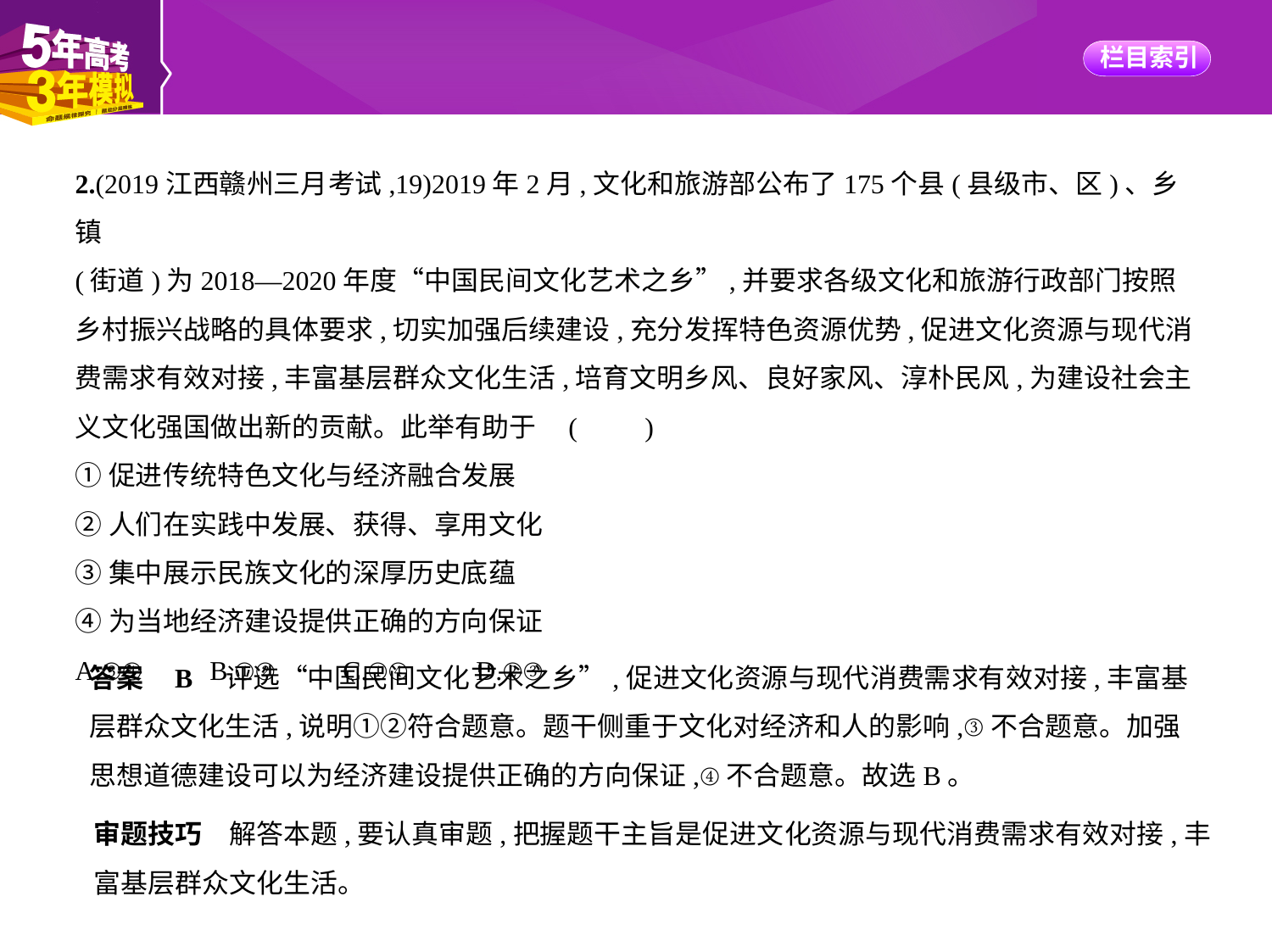

2.(2019江西赣州三月考试,19)2019年2月,文化和旅游部公布了175个县(县级市、区)、乡镇
(街道)为2018—2020年度“中国民间文化艺术之乡”,并要求各级文化和旅游行政部门按照
乡村振兴战略的具体要求,切实加强后续建设,充分发挥特色资源优势,促进文化资源与现代消
费需求有效对接,丰富基层群众文化生活,培育文明乡风、良好家风、淳朴民风,为建设社会主
义文化强国做出新的贡献。此举有助于 (　　)
①促进传统特色文化与经济融合发展
②人们在实践中发展、获得、享用文化
③集中展示民族文化的深厚历史底蕴
④为当地经济建设提供正确的方向保证
A.③④　　B.①②　　C.①④　　D.②③
答案    B　评选“中国民间文化艺术之乡”,促进文化资源与现代消费需求有效对接,丰富基
层群众文化生活,说明①②符合题意。题干侧重于文化对经济和人的影响,③不合题意。加强
思想道德建设可以为经济建设提供正确的方向保证,④不合题意。故选B。
审题技巧　解答本题,要认真审题,把握题干主旨是促进文化资源与现代消费需求有效对接,丰
富基层群众文化生活。